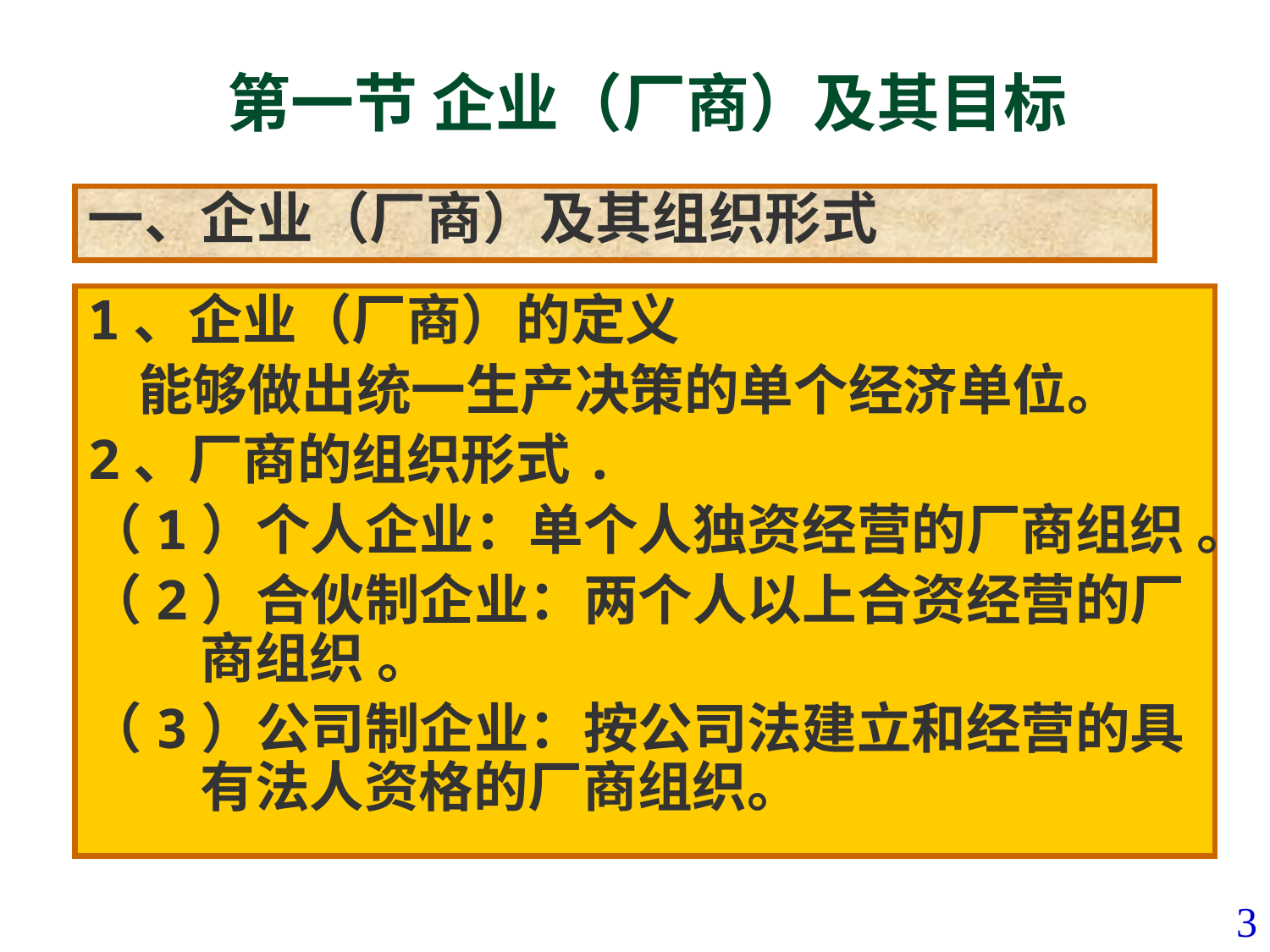

# 第一节 企业（厂商）及其目标
一、企业（厂商）及其组织形式
1、企业（厂商）的定义
   能够做出统一生产决策的单个经济单位。
2、厂商的组织形式.
（1）个人企业：单个人独资经营的厂商组织 。
（2）合伙制企业：两个人以上合资经营的厂商组织 。
（3）公司制企业：按公司法建立和经营的具有法人资格的厂商组织。
3